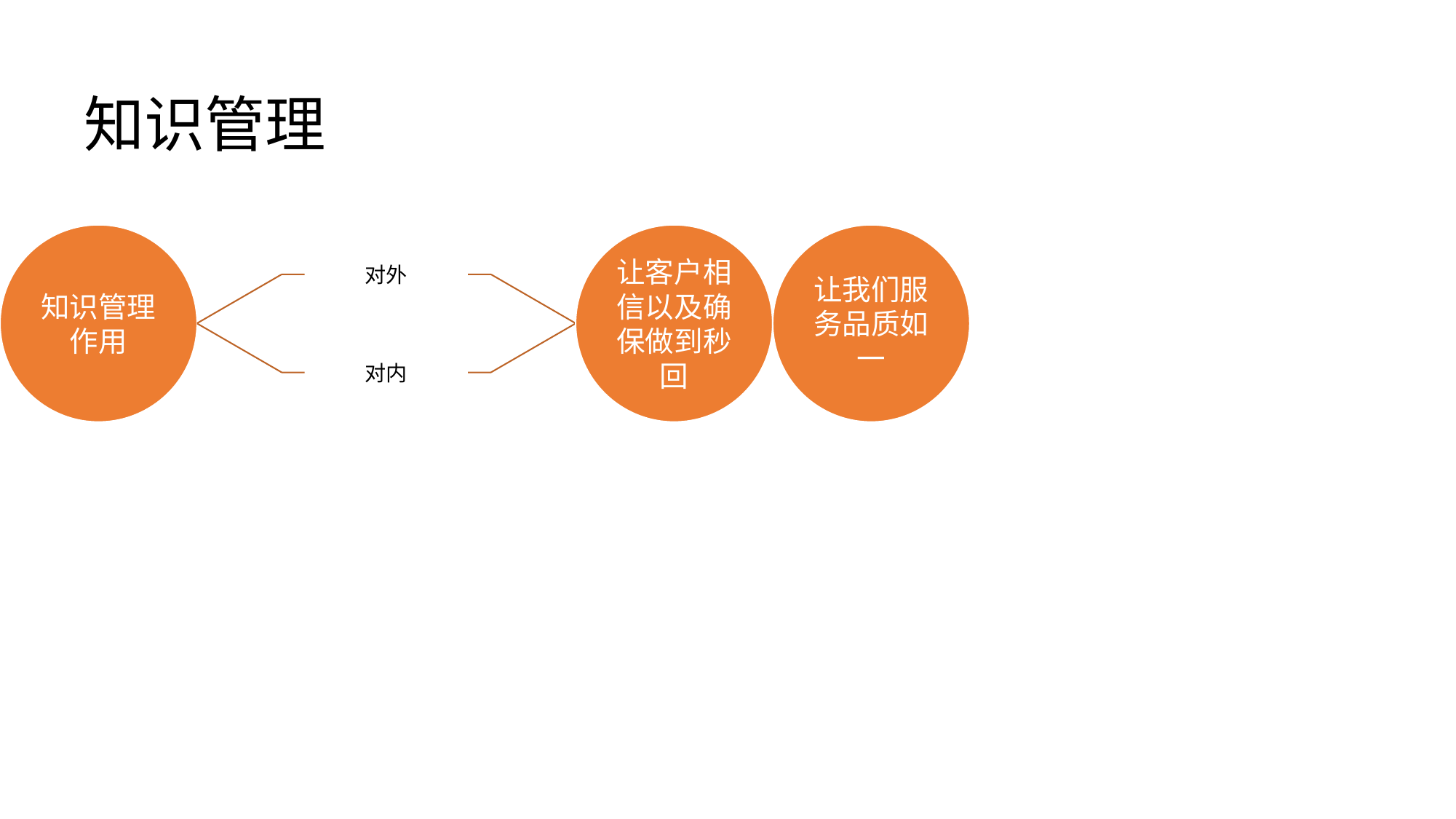

# 知识管理
知识管理作用
让客户相信以及确保做到秒回
让我们服务品质如一
对外
对内